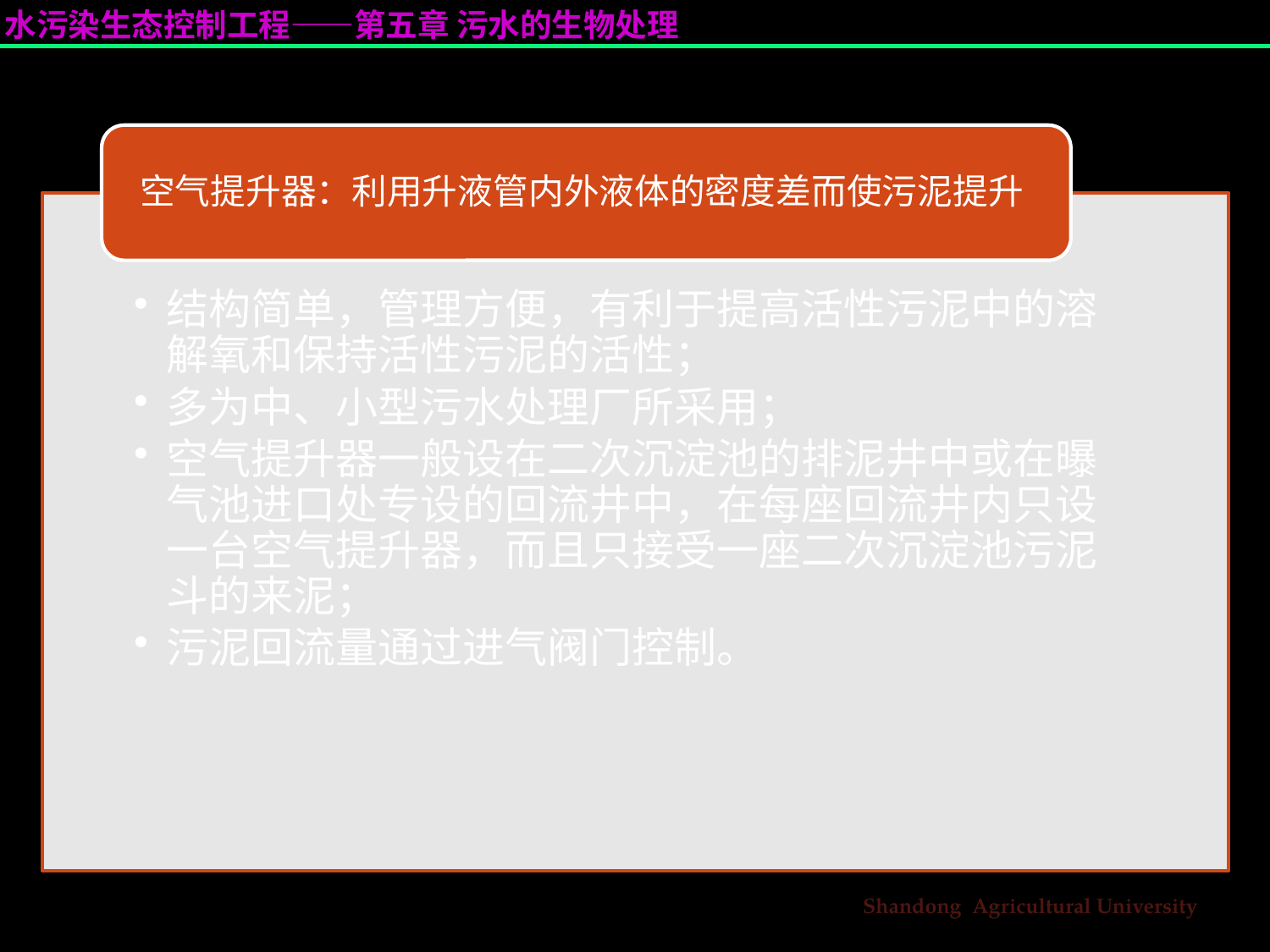

结构简单，管理方便，有利于提高活性污泥中的溶解氧和保持活性污泥的活性；
多为中、小型污水处理厂所采用；
空气提升器一般设在二次沉淀池的排泥井中或在曝气池进口处专设的回流井中，在每座回流井内只设一台空气提升器，而且只接受一座二次沉淀池污泥斗的来泥；
污泥回流量通过进气阀门控制。
空气提升器：利用升液管内外液体的密度差而使污泥提升